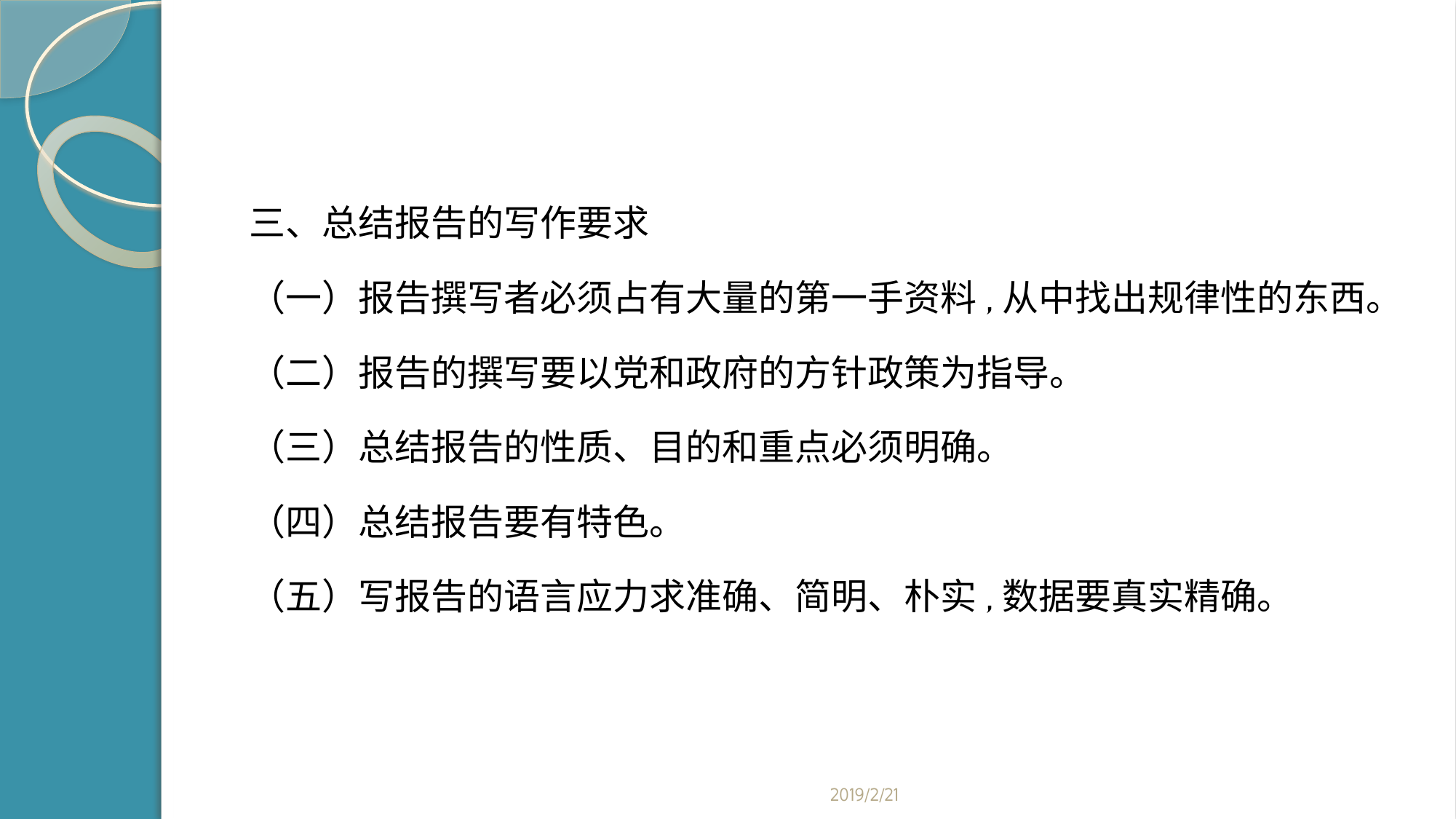

#
三、总结报告的写作要求
（一）报告撰写者必须占有大量的第一手资料,从中找出规律性的东西。
（二）报告的撰写要以党和政府的方针政策为指导。
（三）总结报告的性质、目的和重点必须明确。
（四）总结报告要有特色。
（五）写报告的语言应力求准确、简明、朴实,数据要真实精确。
2019/2/21